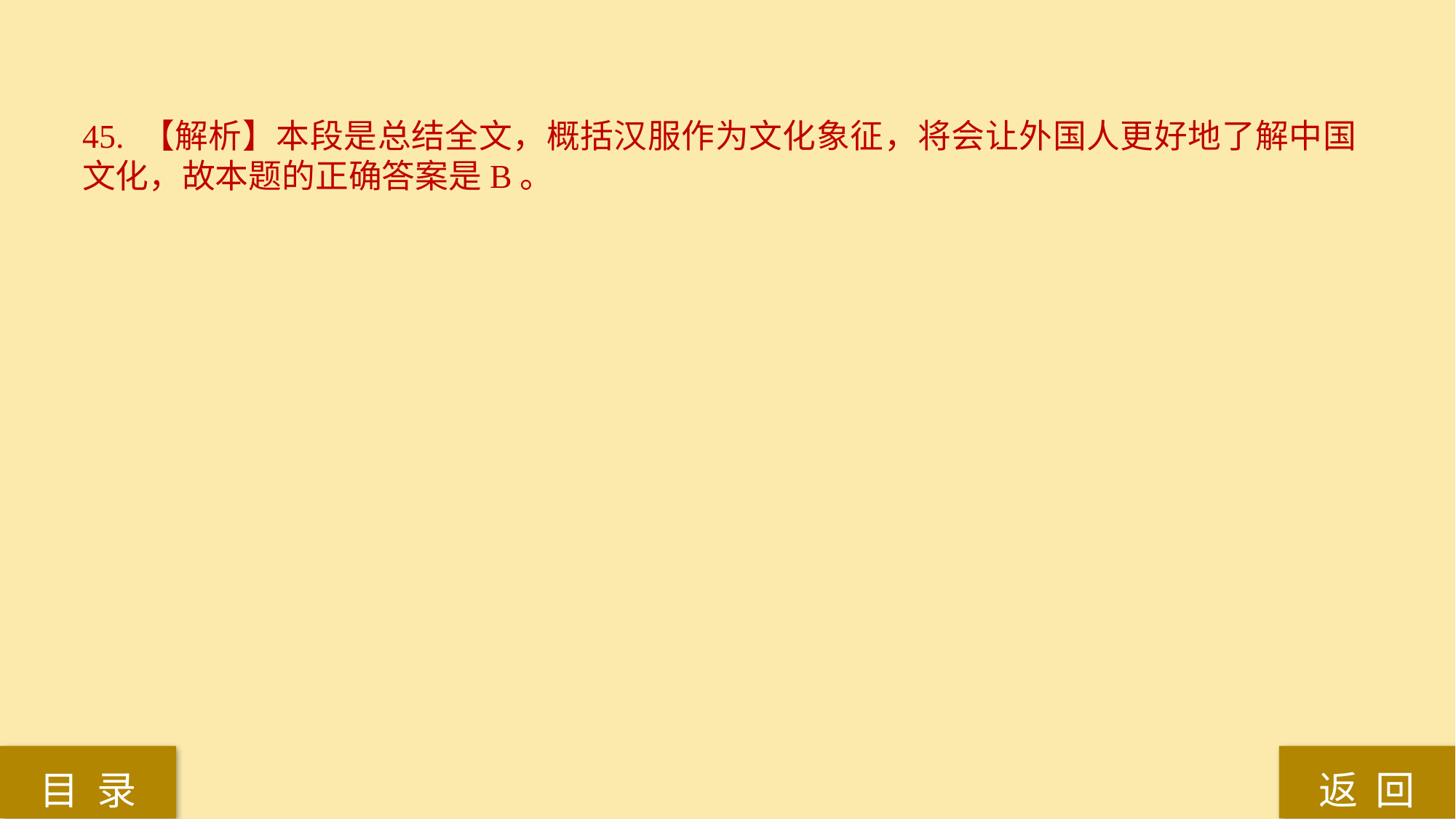

45. 【解析】本段是总结全文，概括汉服作为文化象征，将会让外国人更好地了解中国文化，故本题的正确答案是B。
返  回